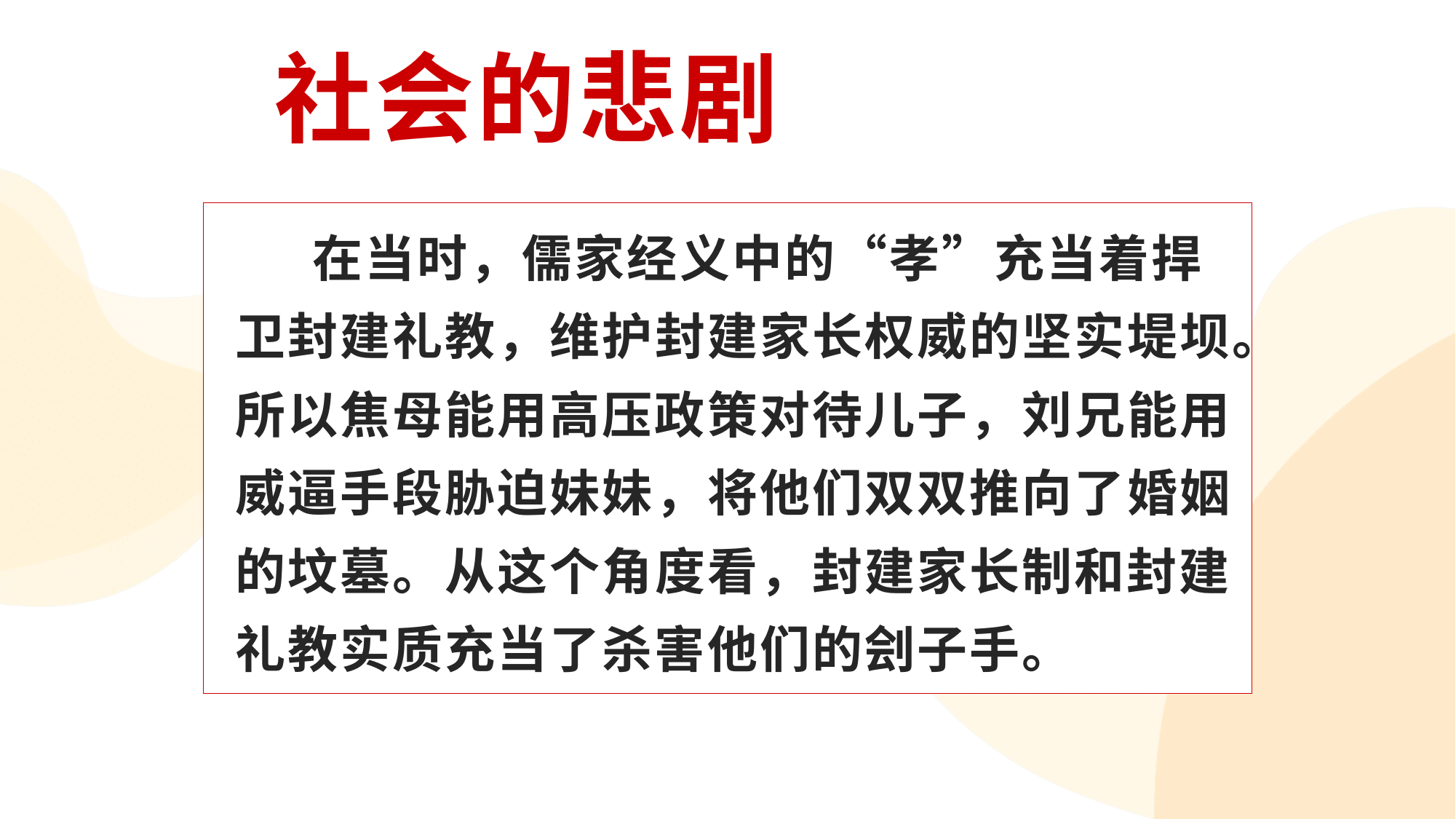

# 社会的悲剧
        在当时，儒家经义中的“孝”充当着捍卫封建礼教，维护封建家长权威的坚实堤坝。所以焦母能用高压政策对待儿子，刘兄能用威逼手段胁迫妹妹，将他们双双推向了婚姻的坟墓。从这个角度看，封建家长制和封建礼教实质充当了杀害他们的刽子手。